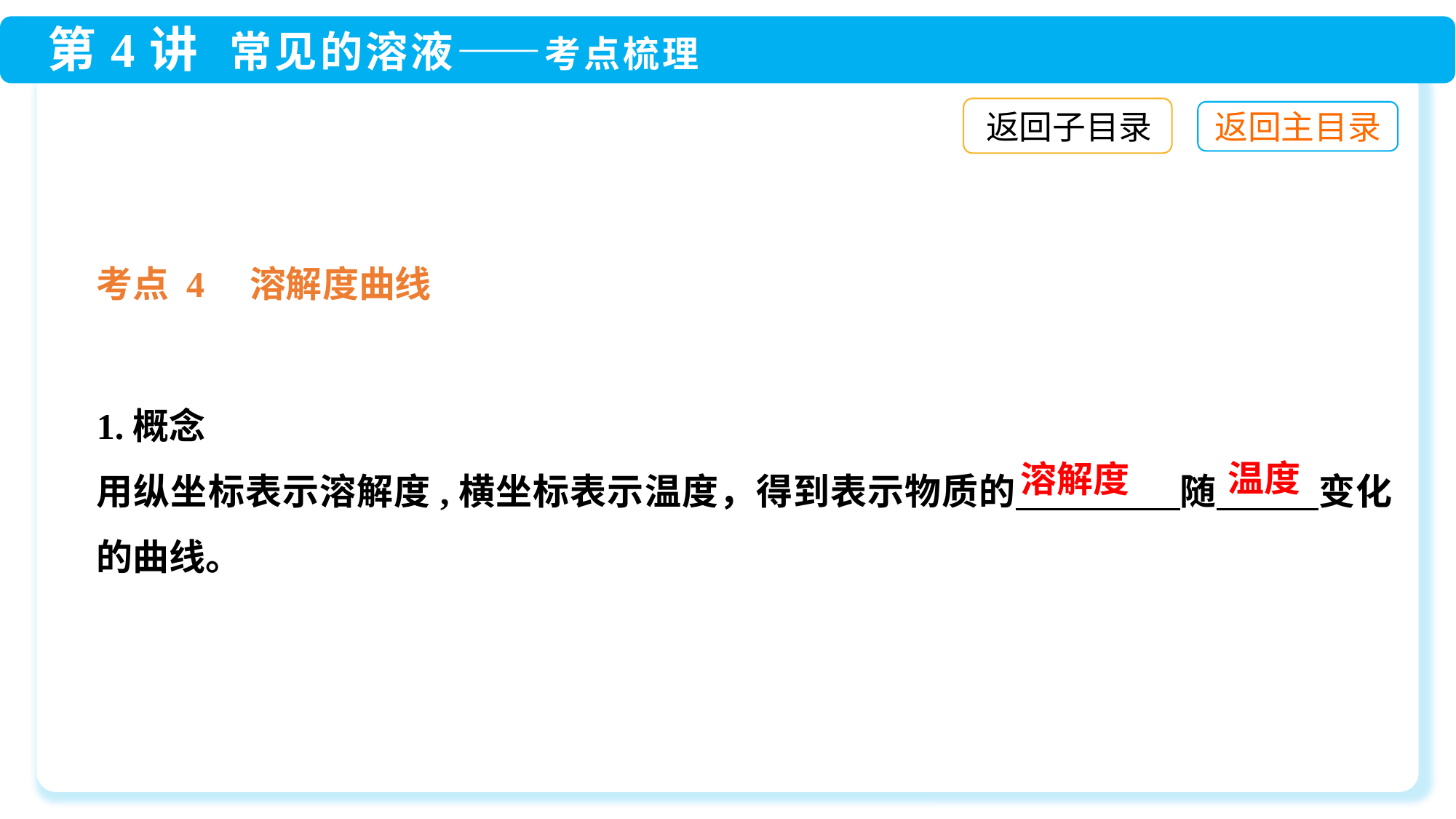

返回子目录
考点 4　溶解度曲线
1.概念
用纵坐标表示溶解度,横坐标表示温度，得到表示物质的 　　         随 　　  变化的曲线。
温度
溶解度